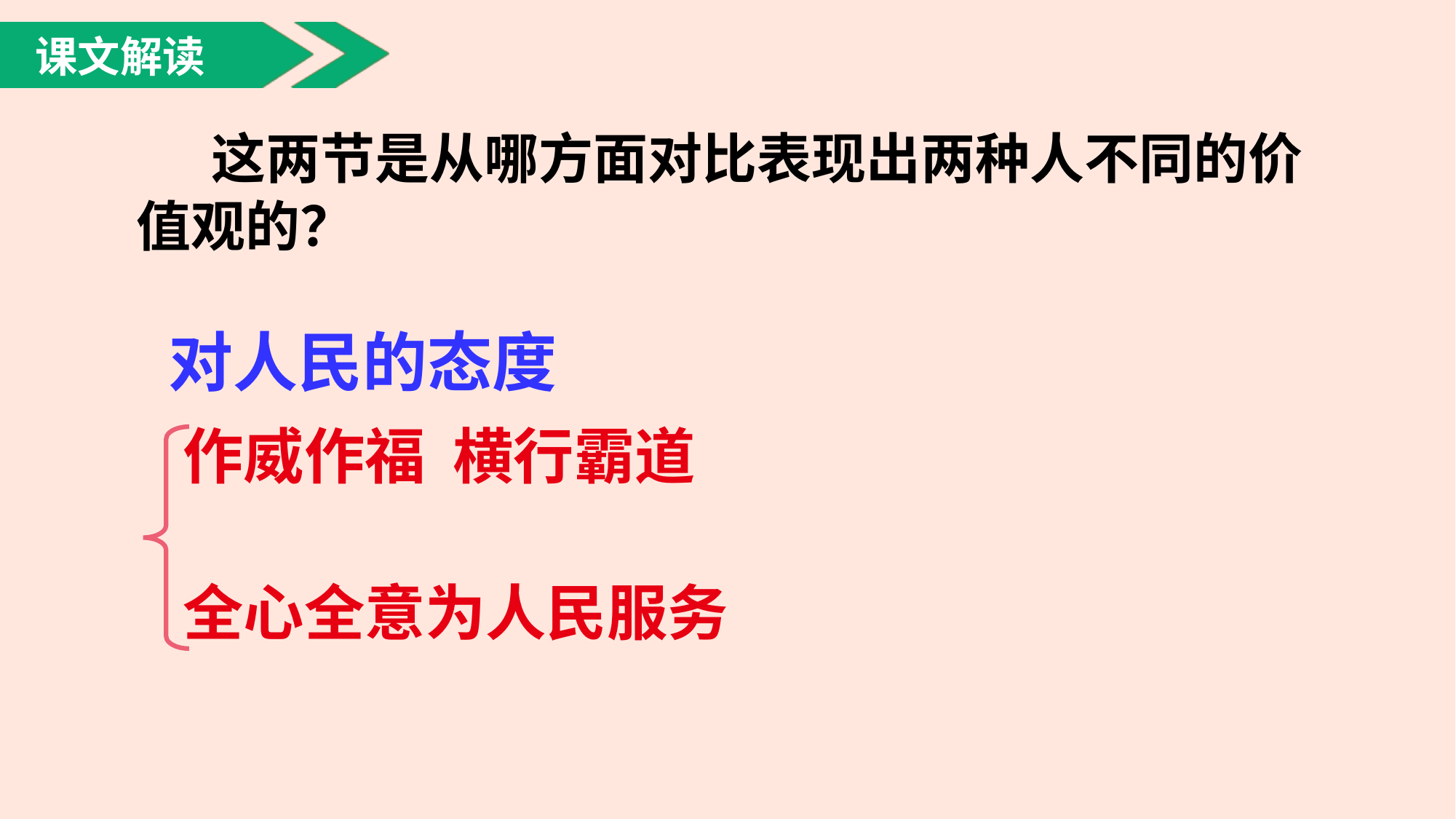

课文解读
    这两节是从哪方面对比表现出两种人不同的价值观的？
对人民的态度
作威作福  横行霸道

全心全意为人民服务